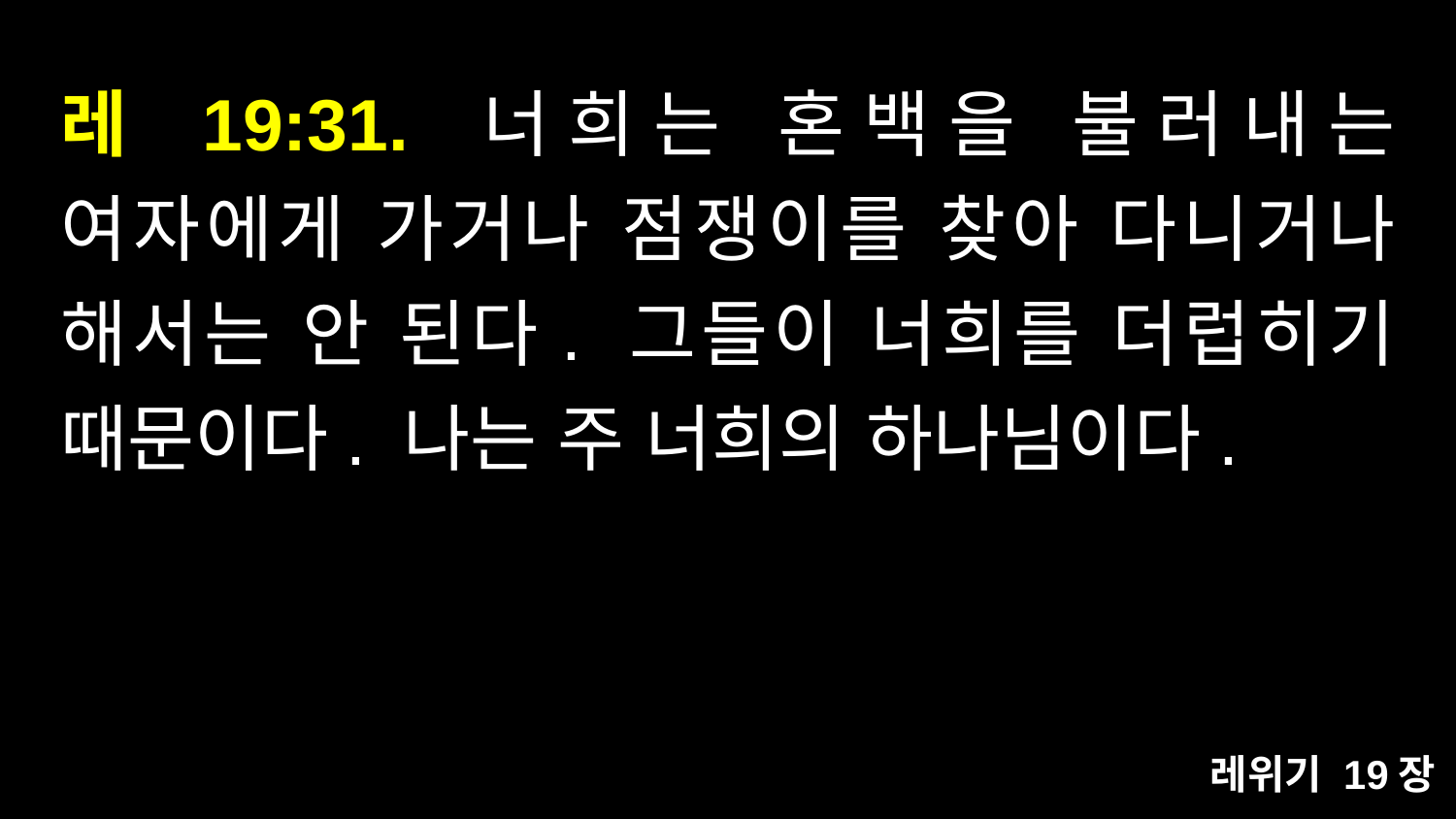

# 레 19:31. 너희는 혼백을 불러내는 여자에게 가거나 점쟁이를 찾아 다니거나 해서는 안 된다. 그들이 너희를 더럽히기 때문이다. 나는 주 너희의 하나님이다.
레위기 19장